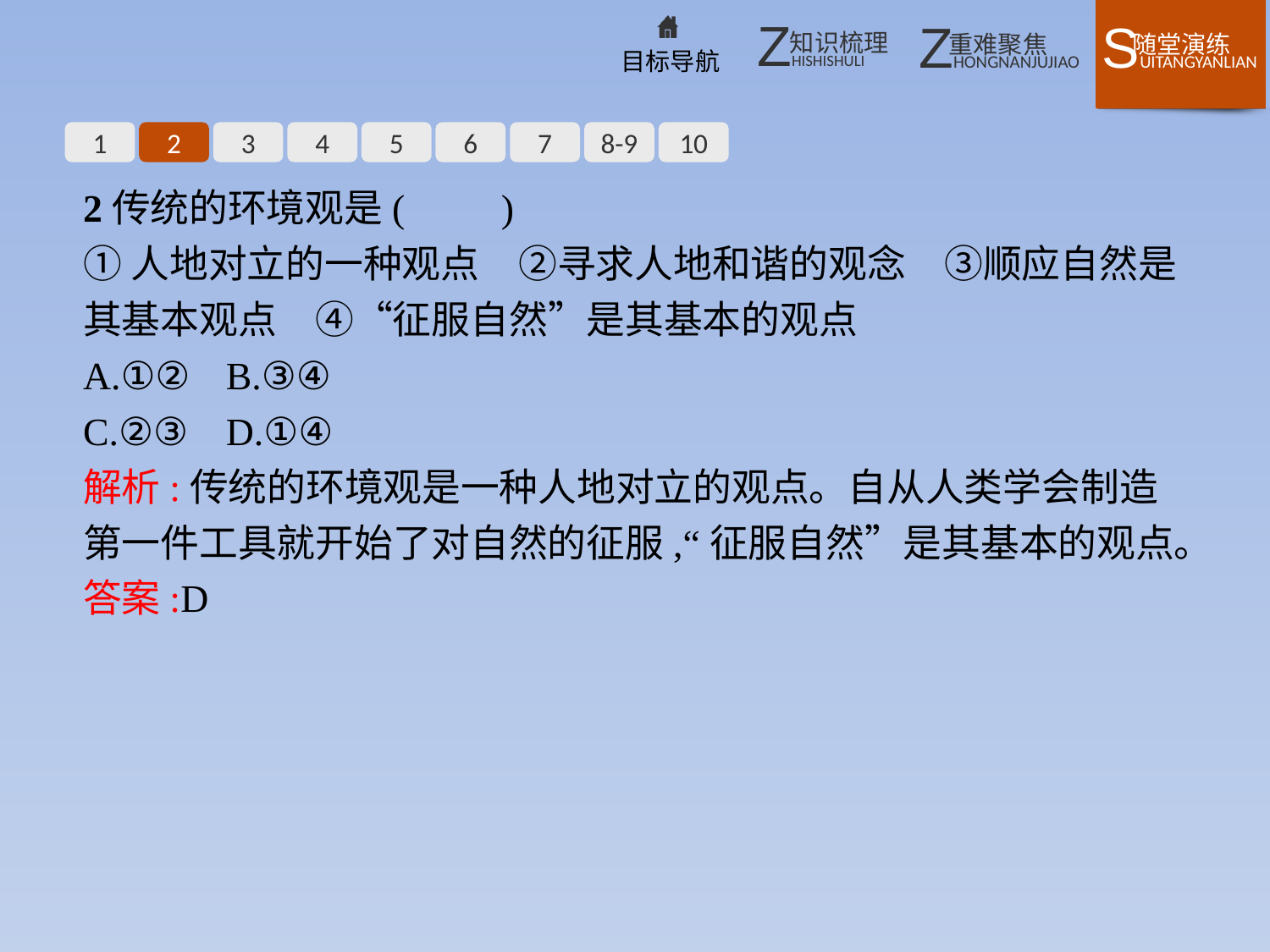

1
2
3
4
5
6
7
8-9
10
2传统的环境观是(　　)
①人地对立的一种观点　②寻求人地和谐的观念　③顺应自然是其基本观点　④“征服自然”是其基本的观点
A.①②	B.③④
C.②③	D.①④
解析:传统的环境观是一种人地对立的观点。自从人类学会制造第一件工具就开始了对自然的征服,“征服自然”是其基本的观点。
答案:D